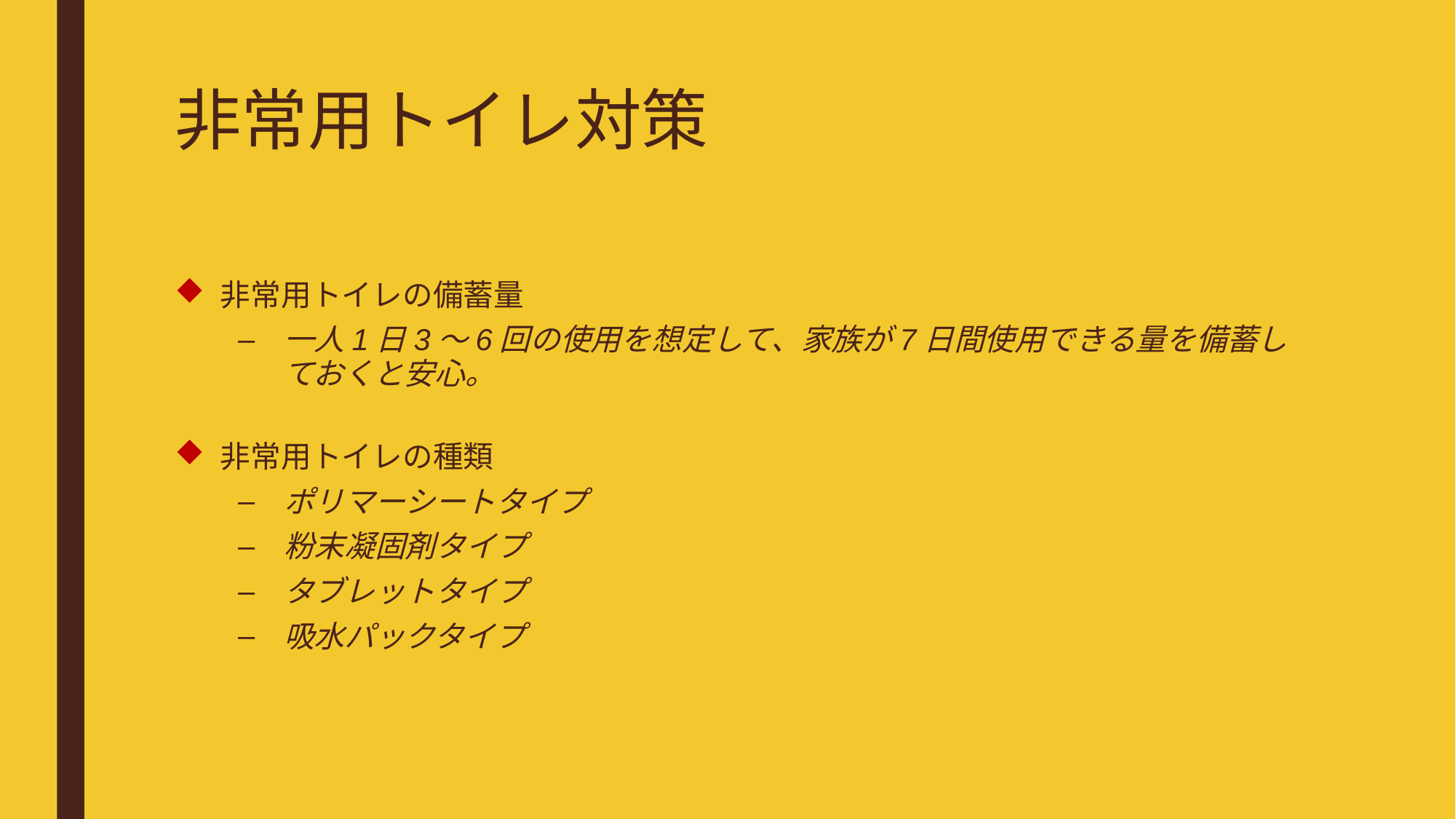

# 非常用トイレ対策
非常用トイレの備蓄量
一人1日3～6回の使用を想定して、家族が7日間使用できる量を備蓄しておくと安心。
非常用トイレの種類
ポリマーシートタイプ
粉末凝固剤タイプ
タブレットタイプ
吸水パックタイプ